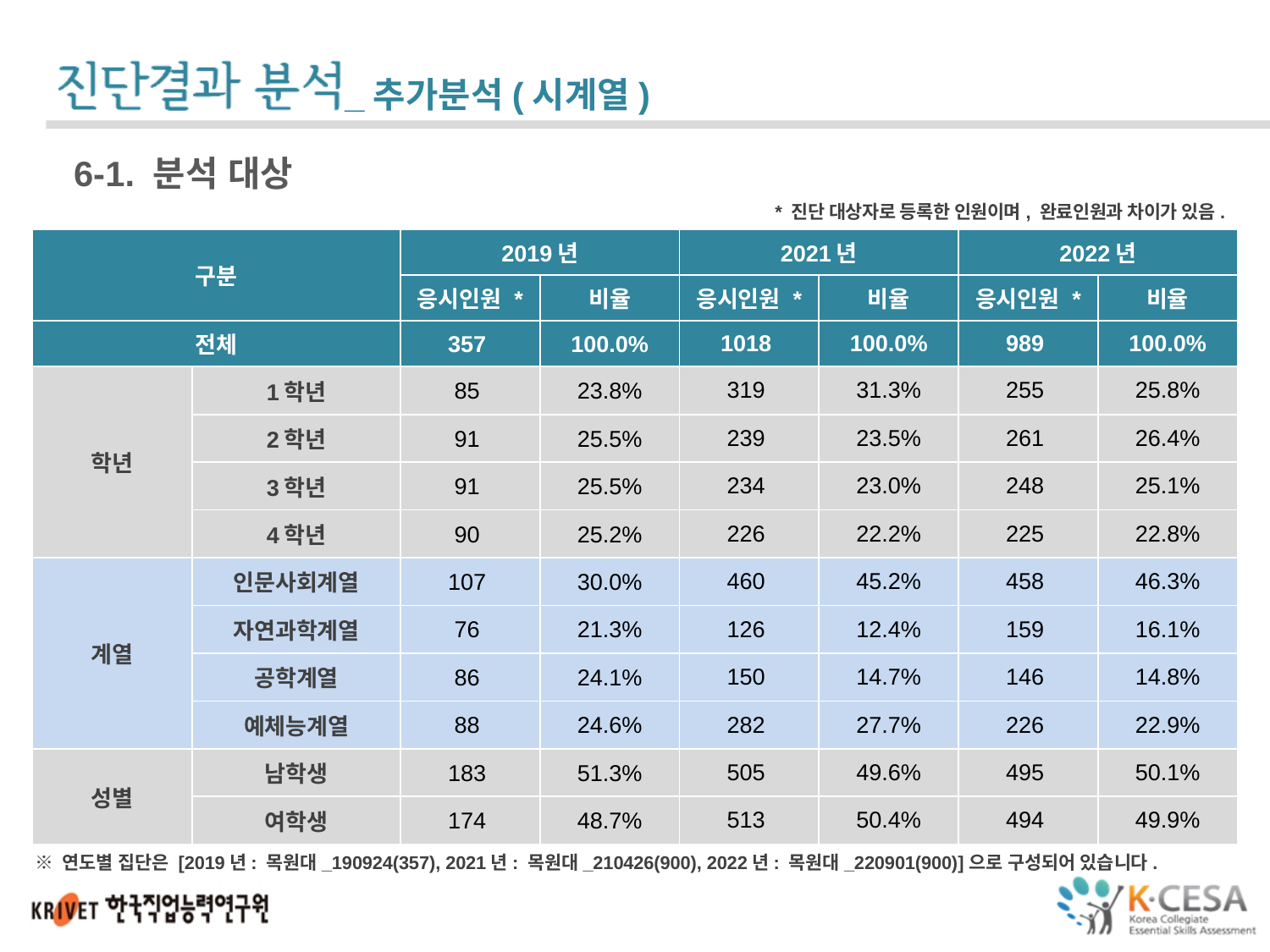

_추가분석(시계열)
6-1. 분석 대상
* 진단 대상자로 등록한 인원이며, 완료인원과 차이가 있음.
| 구분 |  | 2019년 |  | 2021년 |  | 2022년 |  |
| --- | --- | --- | --- | --- | --- | --- | --- |
|  |  | 응시인원 \* | 비율 | 응시인원 \* | 비율 | 응시인원 \* | 비율 |
| 전체 |  | 357 | 100.0% | 1018 | 100.0% | 989 | 100.0% |
| 학년 | 1학년 | 85 | 23.8% | 319 | 31.3% | 255 | 25.8% |
|  | 2학년 | 91 | 25.5% | 239 | 23.5% | 261 | 26.4% |
|  | 3학년 | 91 | 25.5% | 234 | 23.0% | 248 | 25.1% |
|  | 4학년 | 90 | 25.2% | 226 | 22.2% | 225 | 22.8% |
| 계열 | 인문사회계열 | 107 | 30.0% | 460 | 45.2% | 458 | 46.3% |
|  | 자연과학계열 | 76 | 21.3% | 126 | 12.4% | 159 | 16.1% |
|  | 공학계열 | 86 | 24.1% | 150 | 14.7% | 146 | 14.8% |
|  | 예체능계열 | 88 | 24.6% | 282 | 27.7% | 226 | 22.9% |
| 성별 | 남학생 | 183 | 51.3% | 505 | 49.6% | 495 | 50.1% |
|  | 여학생 | 174 | 48.7% | 513 | 50.4% | 494 | 49.9% |
※ 연도별 집단은 [2019년: 목원대_190924(357), 2021년: 목원대_210426(900), 2022년: 목원대_220901(900)]으로 구성되어 있습니다.